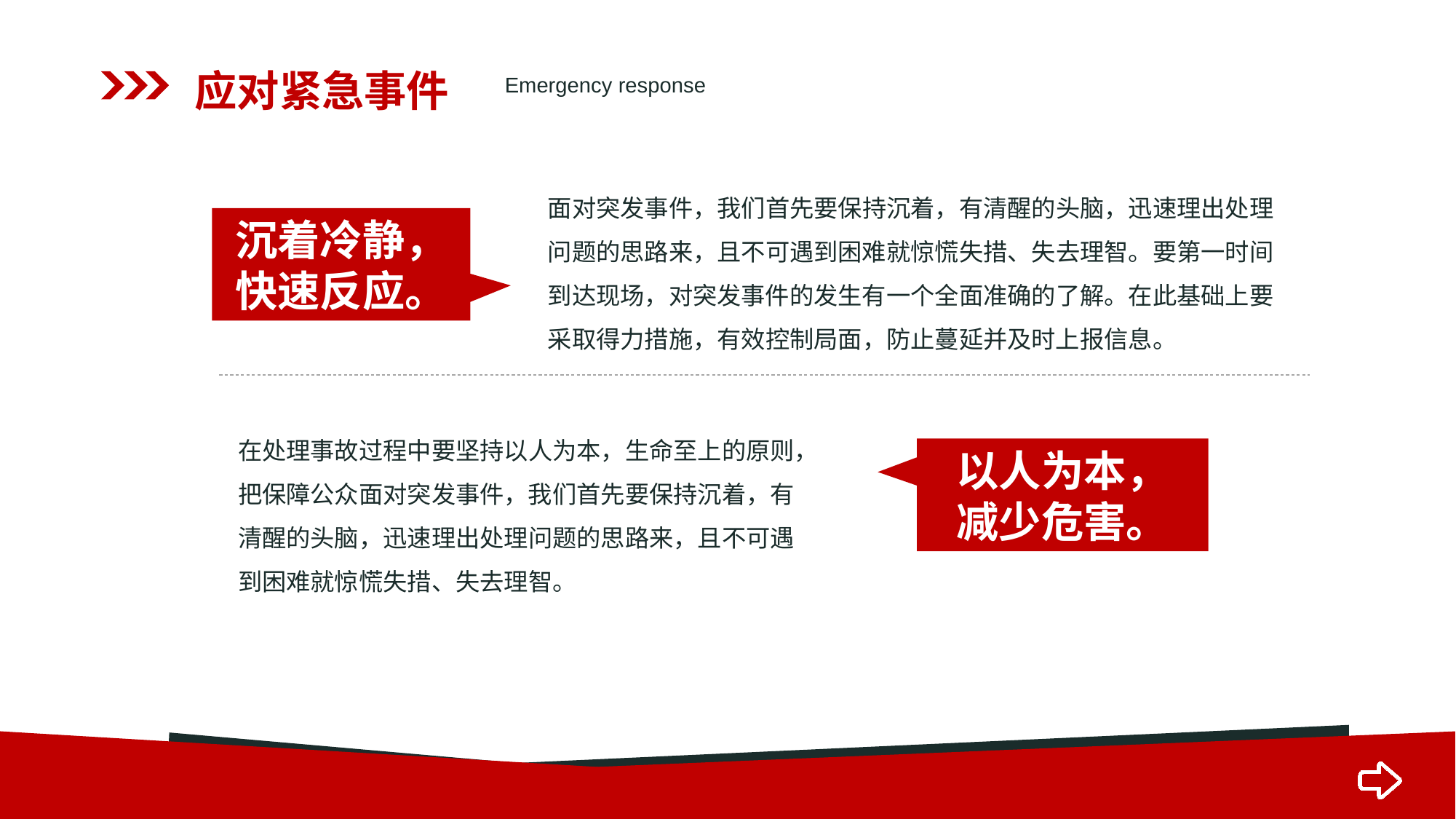

应对紧急事件
Emergency response

面对突发事件，我们首先要保持沉着，有清醒的头脑，迅速理出处理问题的思路来，且不可遇到困难就惊慌失措、失去理智。要第一时间到达现场，对突发事件的发生有一个全面准确的了解。在此基础上要采取得力措施，有效控制局面，防止蔓延并及时上报信息。
沉着冷静，
快速反应。
在处理事故过程中要坚持以人为本，生命至上的原则，把保障公众面对突发事件，我们首先要保持沉着，有清醒的头脑，迅速理出处理问题的思路来，且不可遇到困难就惊慌失措、失去理智。
以人为本，
减少危害。